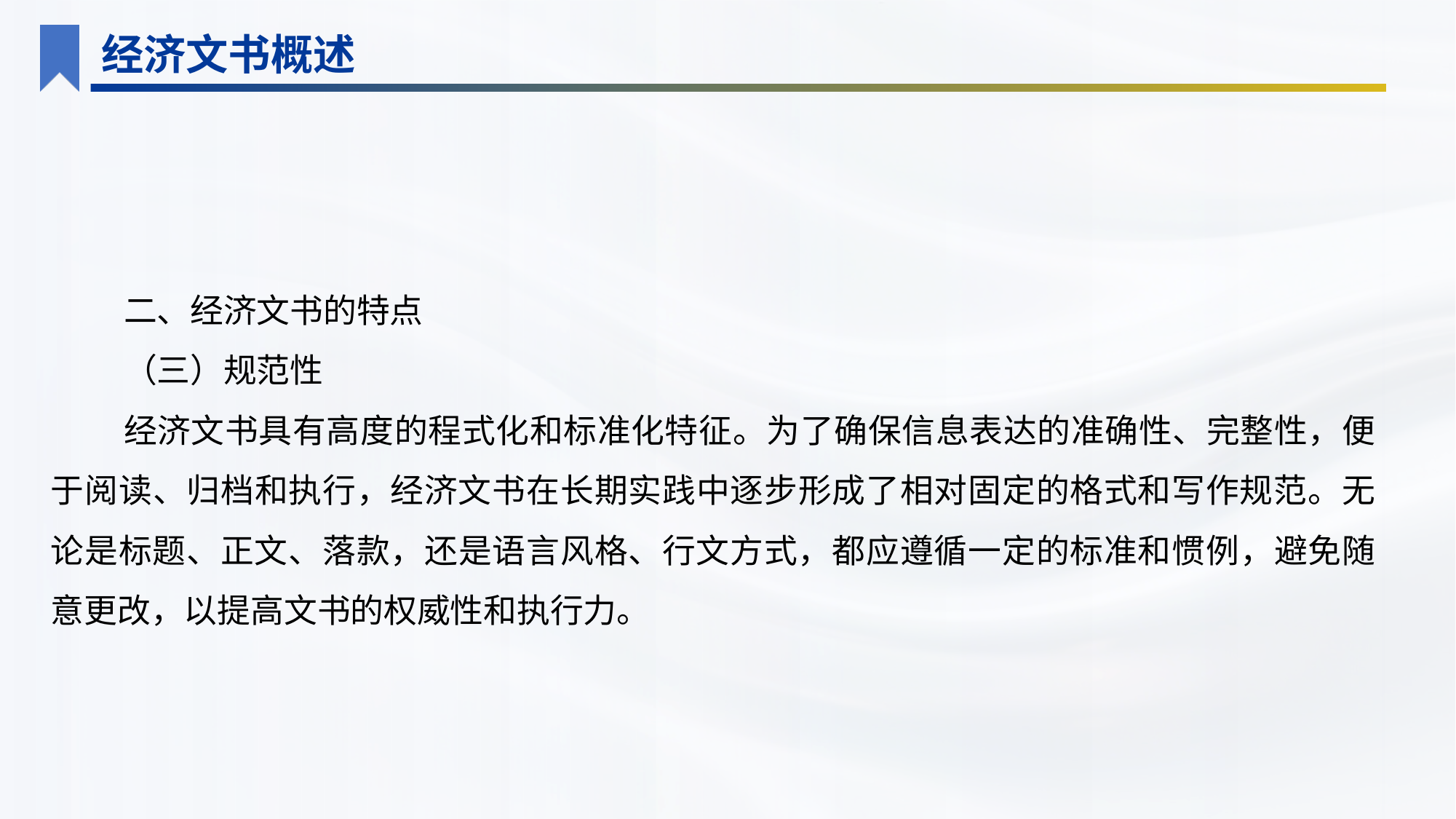

经济文书概述
二、经济文书的特点
（三）规范性
经济文书具有高度的程式化和标准化特征。为了确保信息表达的准确性、完整性，便于阅读、归档和执行，经济文书在长期实践中逐步形成了相对固定的格式和写作规范。无论是标题、正文、落款，还是语言风格、行文方式，都应遵循一定的标准和惯例，避免随意更改，以提高文书的权威性和执行力。